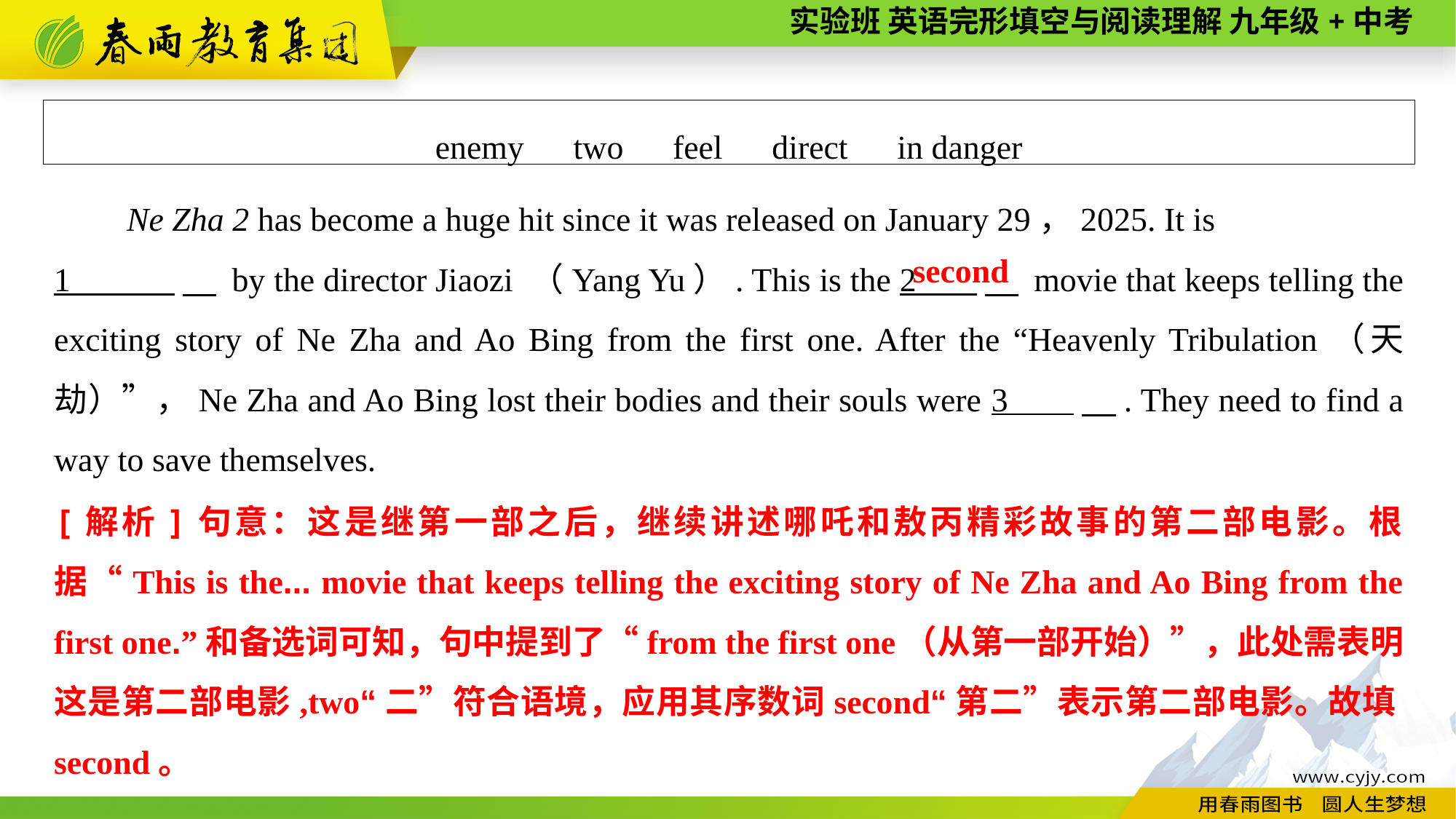

enemy　two　feel　direct　in danger
Ne Zha 2 has become a huge hit since it was released on January 29，2025. It is
1            　 by the director Jiaozi （Yang Yu）. This is the 2       　 movie that keeps telling the exciting story of Ne Zha and Ao Bing from the first one. After the “Heavenly Tribulation（天劫）”，Ne Zha and Ao Bing lost their bodies and their souls were 3       　. They need to find a way to save themselves.
second
[解析]句意：这是继第一部之后，继续讲述哪吒和敖丙精彩故事的第二部电影。根据“This is the... movie that keeps telling the exciting story of Ne Zha and Ao Bing from the first one.”和备选词可知，句中提到了“from the first one（从第一部开始）”，此处需表明这是第二部电影,two“二”符合语境，应用其序数词second“第二”表示第二部电影。故填second。